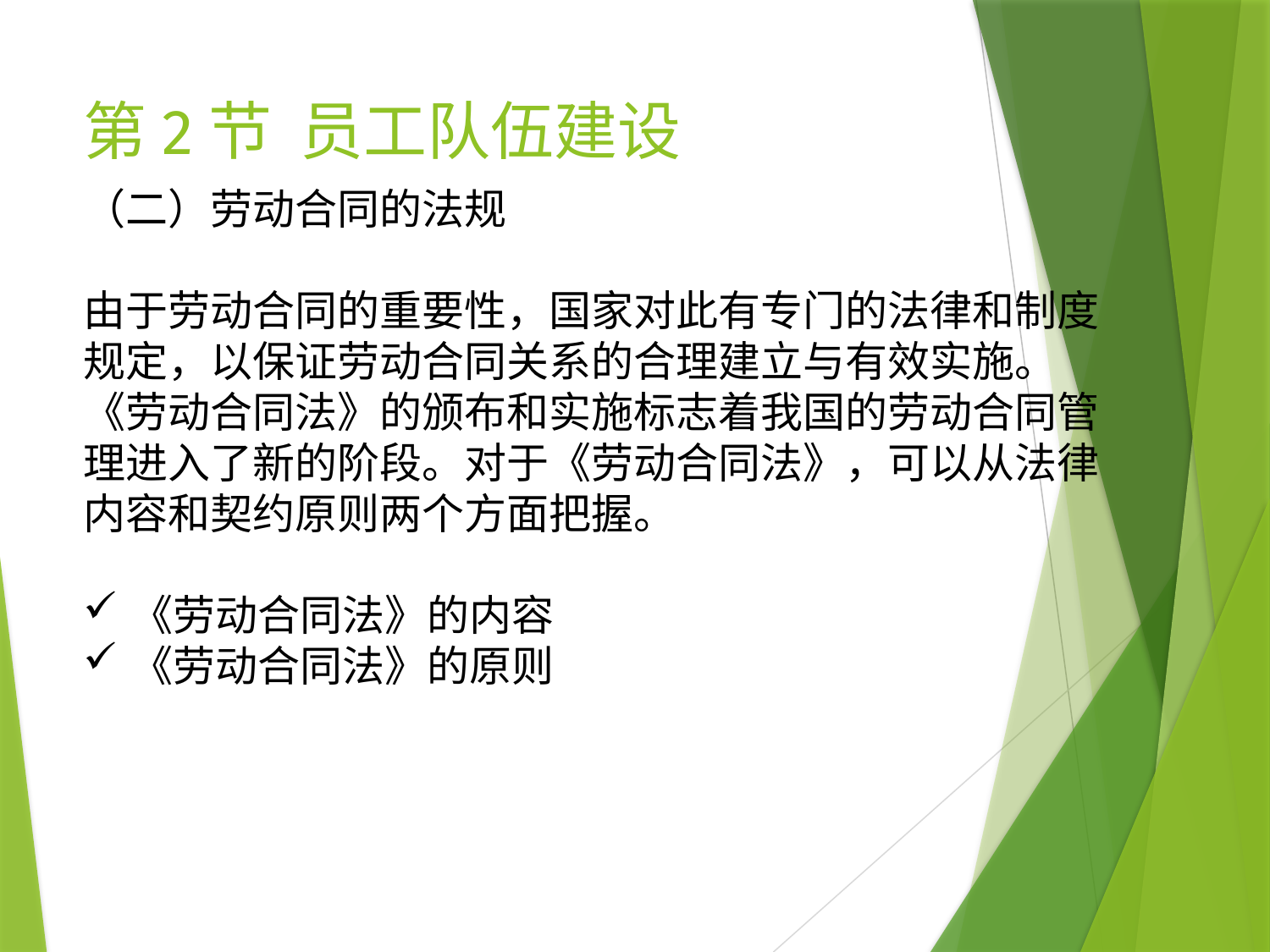

# 第2节  员工队伍建设
（二）劳动合同的法规

由于劳动合同的重要性，国家对此有专门的法律和制度规定，以保证劳动合同关系的合理建立与有效实施。《劳动合同法》的颁布和实施标志着我国的劳动合同管理进入了新的阶段。对于《劳动合同法》，可以从法律内容和契约原则两个方面把握。

《劳动合同法》的内容
《劳动合同法》的原则